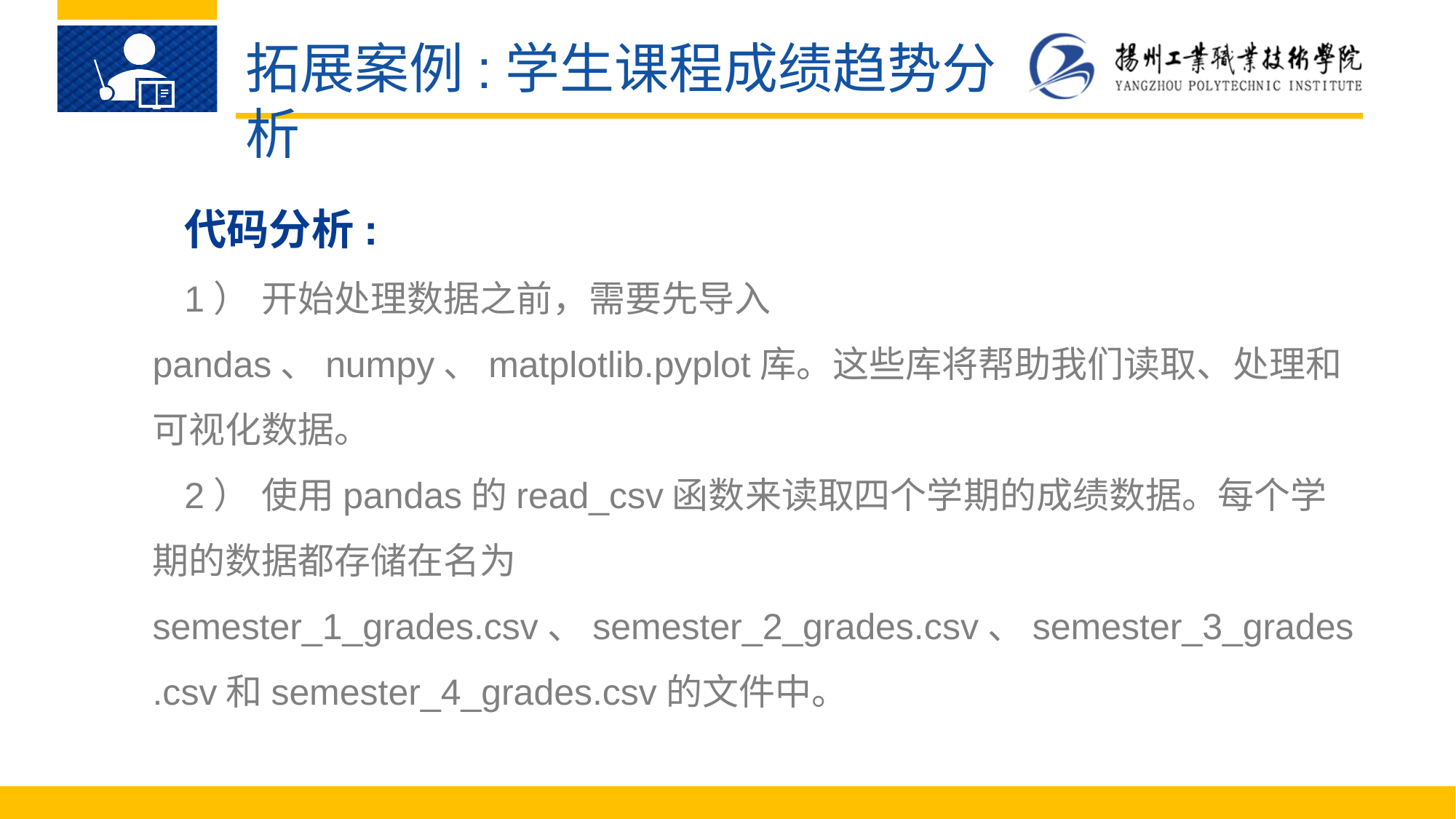

拓展案例:学生课程成绩趋势分析
代码分析:
1）	开始处理数据之前，需要先导入pandas、numpy、matplotlib.pyplot库。这些库将帮助我们读取、处理和可视化数据。
2）	使用pandas的read_csv函数来读取四个学期的成绩数据。每个学期的数据都存储在名为semester_1_grades.csv、semester_2_grades.csv、semester_3_grades.csv和semester_4_grades.csv的文件中。